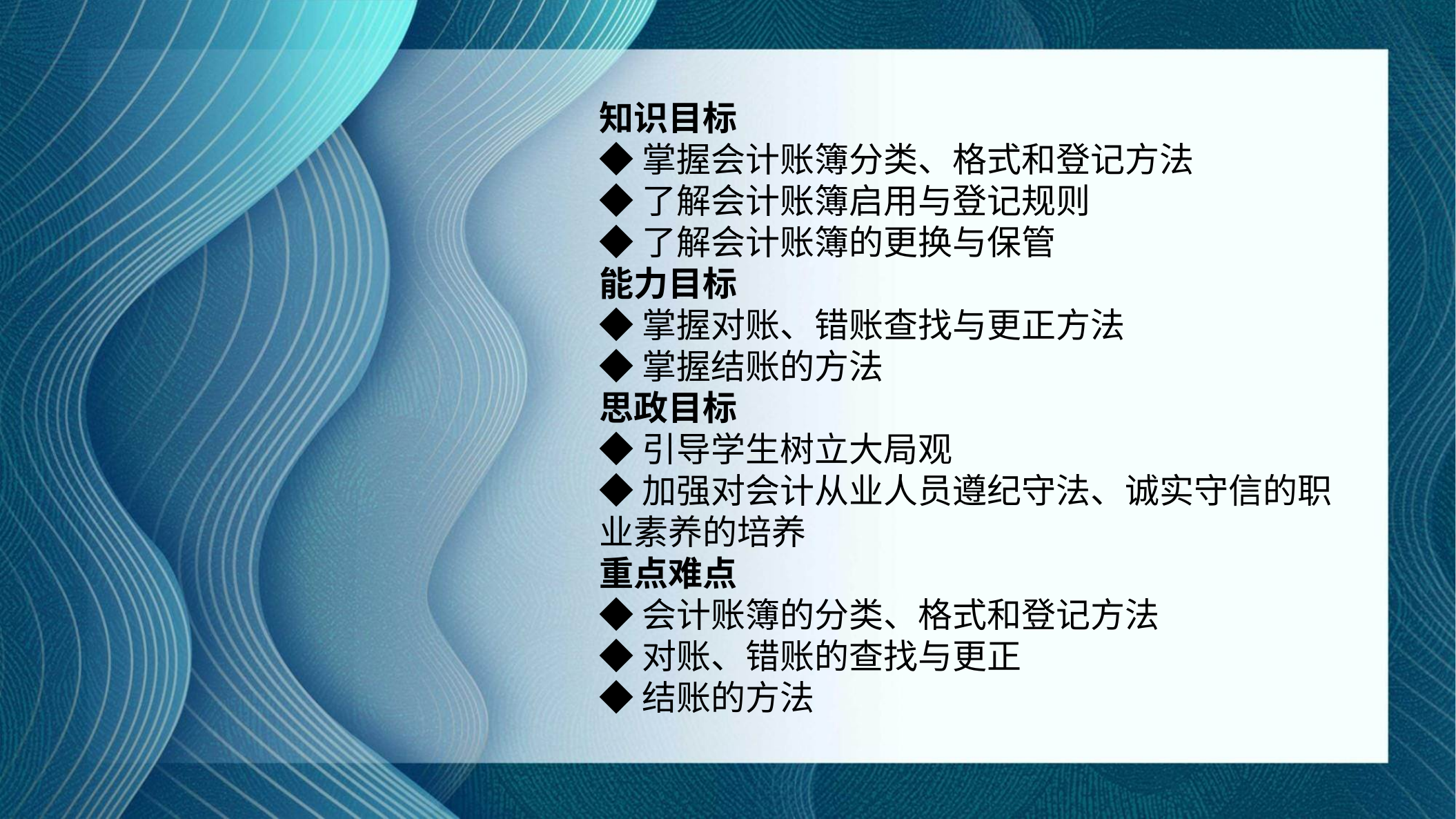

知识目标
◆掌握会计账簿分类、格式和登记方法
◆了解会计账簿启用与登记规则
◆了解会计账簿的更换与保管
能力目标
◆掌握对账、错账查找与更正方法
◆掌握结账的方法
思政目标
◆引导学生树立大局观
◆加强对会计从业人员遵纪守法、诚实守信的职业素养的培养
重点难点
◆会计账簿的分类、格式和登记方法
◆对账、错账的查找与更正
◆结账的方法